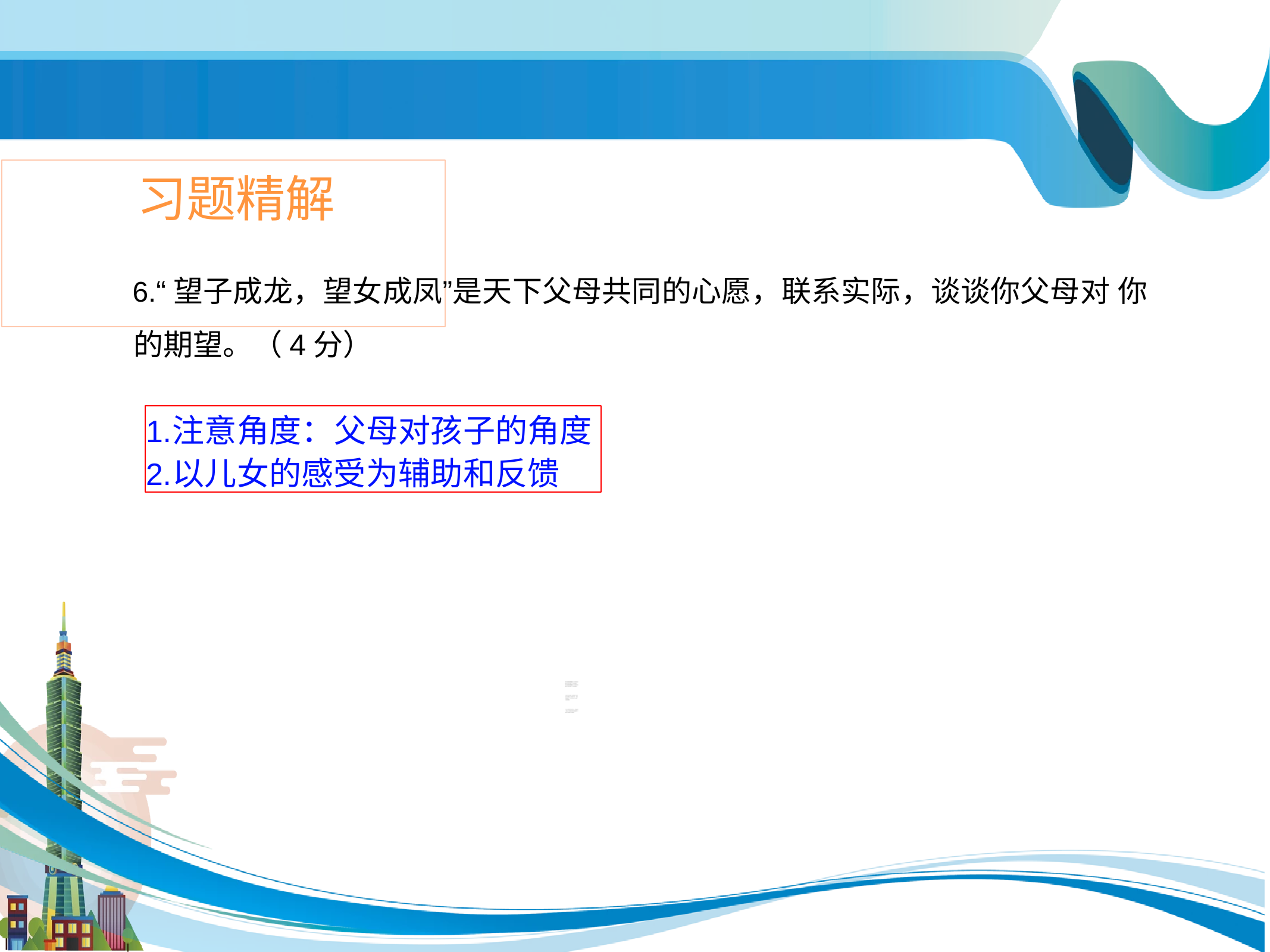

# 习题精解
“望子成龙，望女成凤”是天下父母共同的心愿，联系实际，谈谈你父母对 你的期望。（4分）

注意角度：父母对孩子的角度
以儿女的感受为辅助和反馈